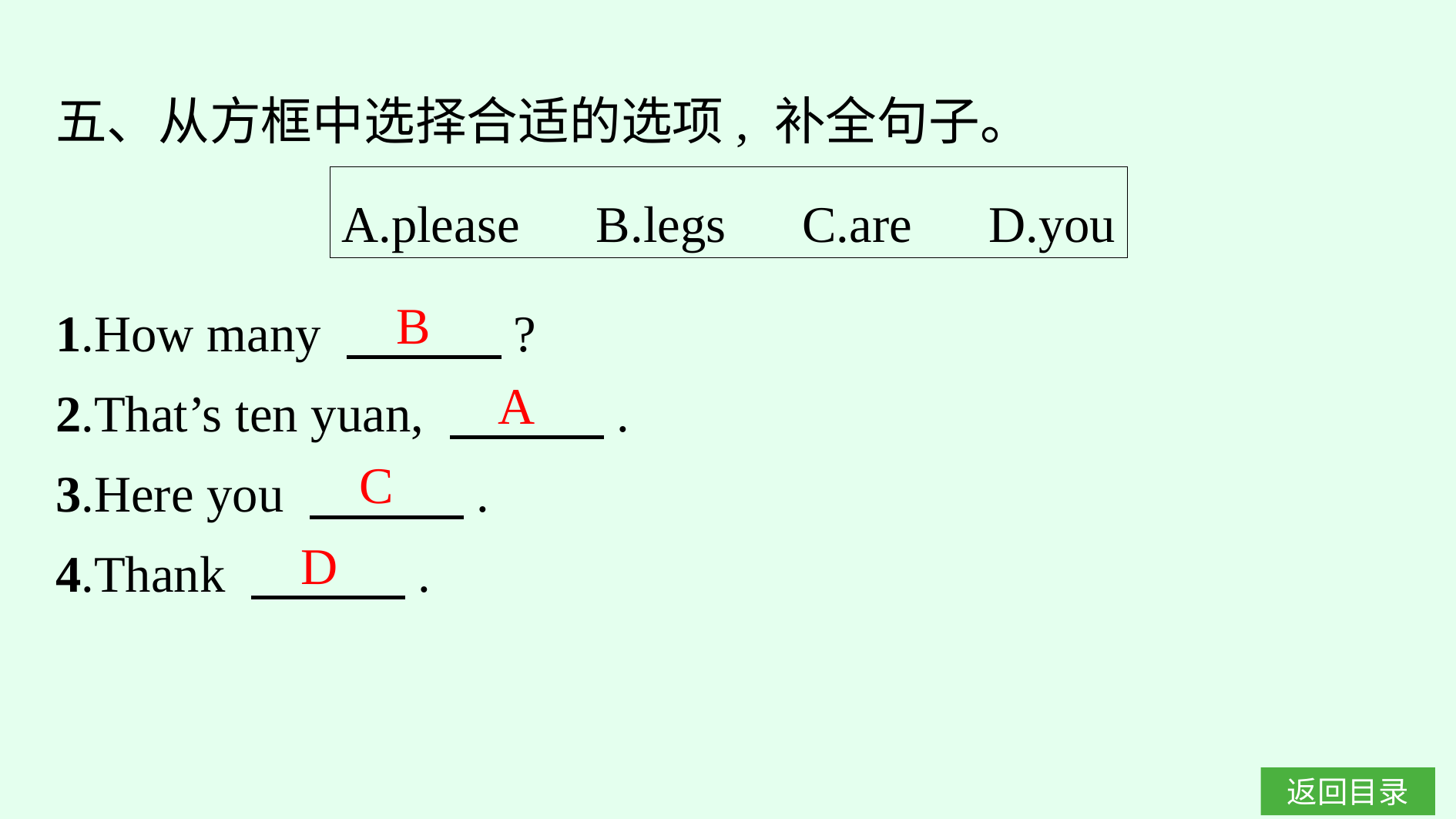

五、从方框中选择合适的选项, 补全句子。
A.please　B.legs　C.are　D.you
1.How many 　　　?
2.That’s ten yuan, 　　　.
3.Here you 　　　.
4.Thank 　　　.
B
A
C
D